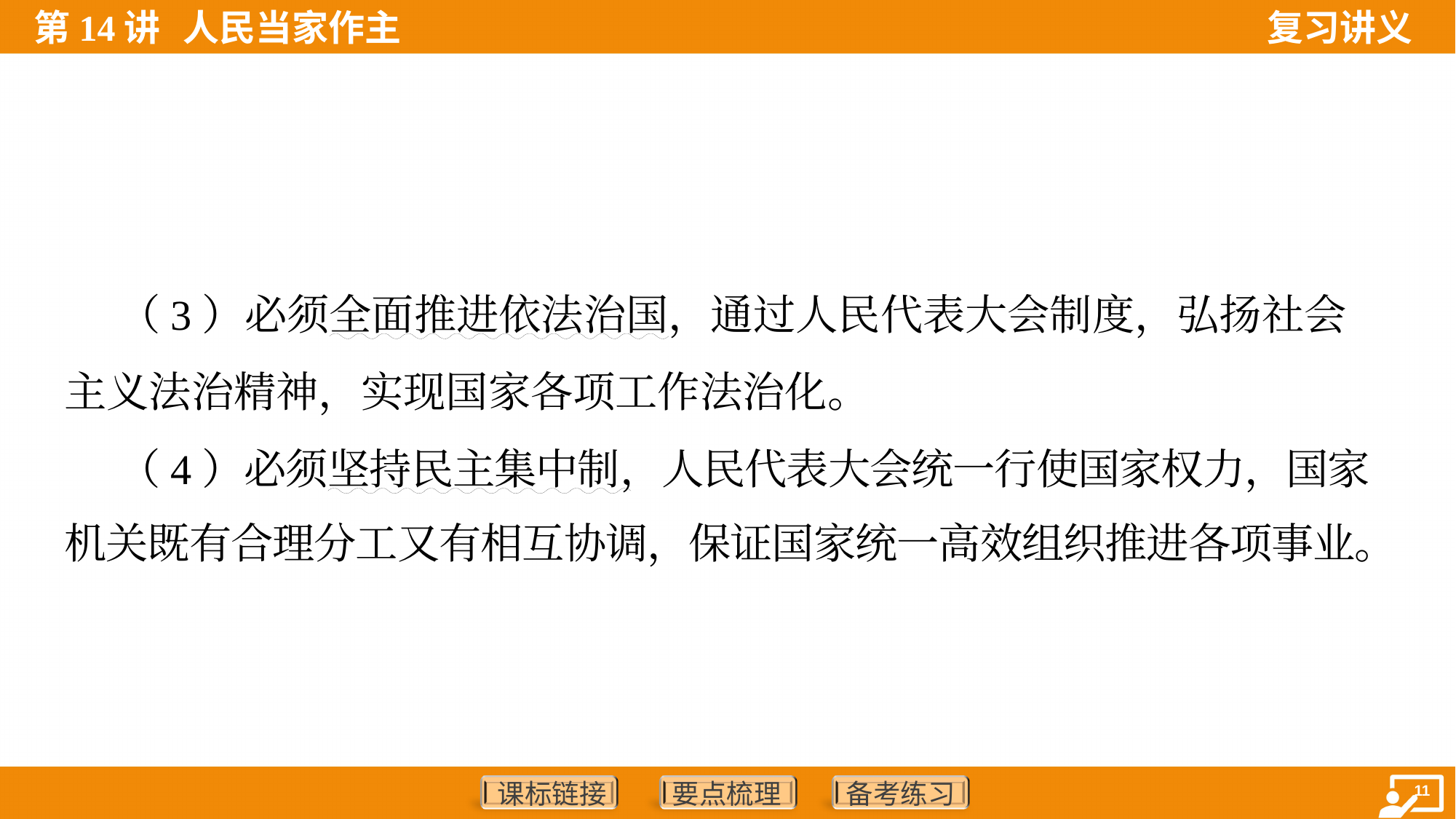

（3）必须全面推进依法治国，通过人民代表大会制度，弘扬社会
主义法治精神，实现国家各项工作法治化。
    （4）必须坚持民主集中制，人民代表大会统一行使国家权力，国家
机关既有合理分工又有相互协调，保证国家统一高效组织推进各项事业。